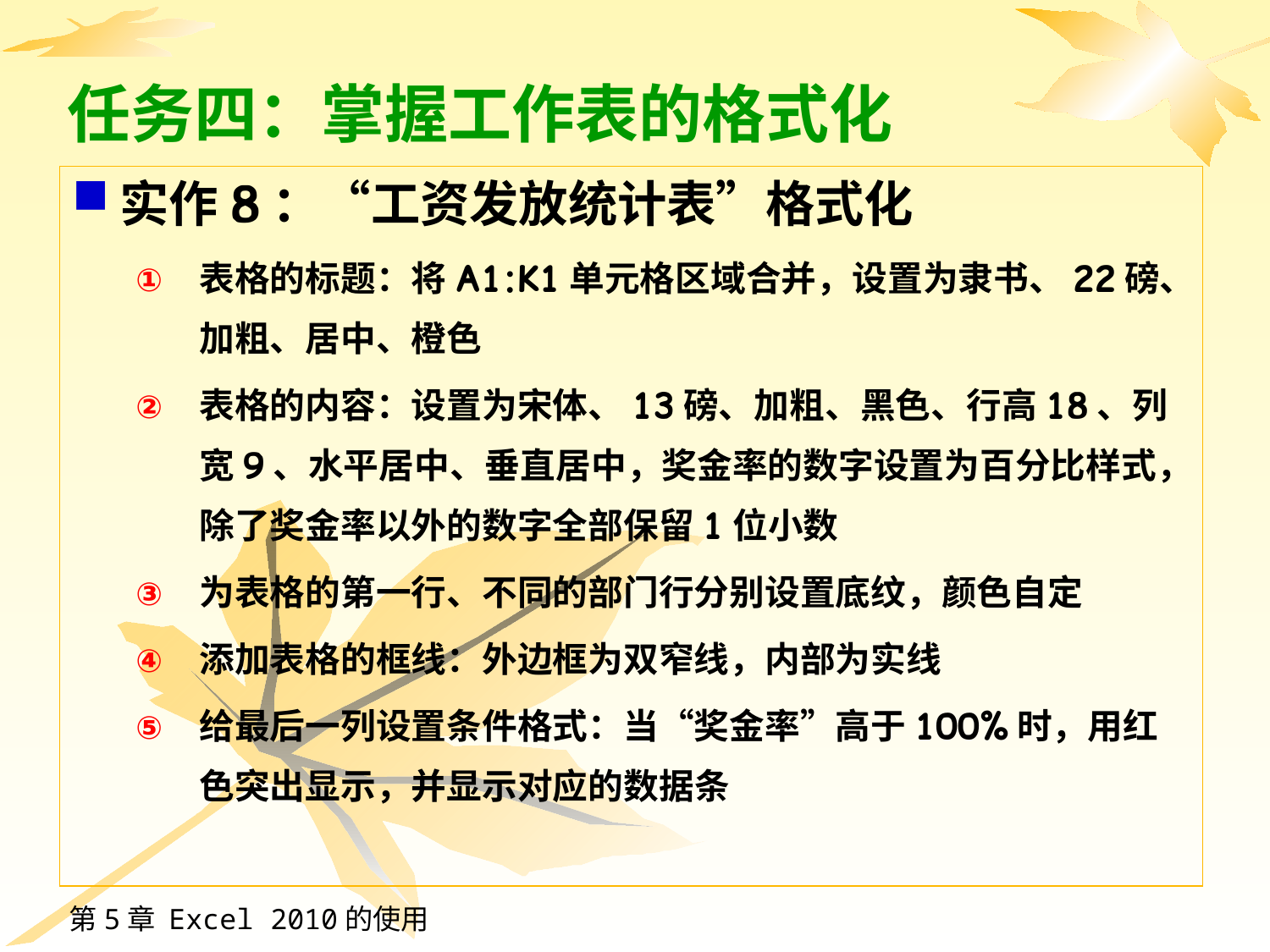

# 任务四：掌握工作表的格式化
实作8：“工资发放统计表”格式化
表格的标题：将A1:K1单元格区域合并，设置为隶书、22磅、加粗、居中、橙色
表格的内容：设置为宋体、13磅、加粗、黑色、行高18、列宽9、水平居中、垂直居中，奖金率的数字设置为百分比样式，除了奖金率以外的数字全部保留1位小数
为表格的第一行、不同的部门行分别设置底纹，颜色自定
添加表格的框线：外边框为双窄线，内部为实线
给最后一列设置条件格式：当“奖金率”高于100%时，用红色突出显示，并显示对应的数据条